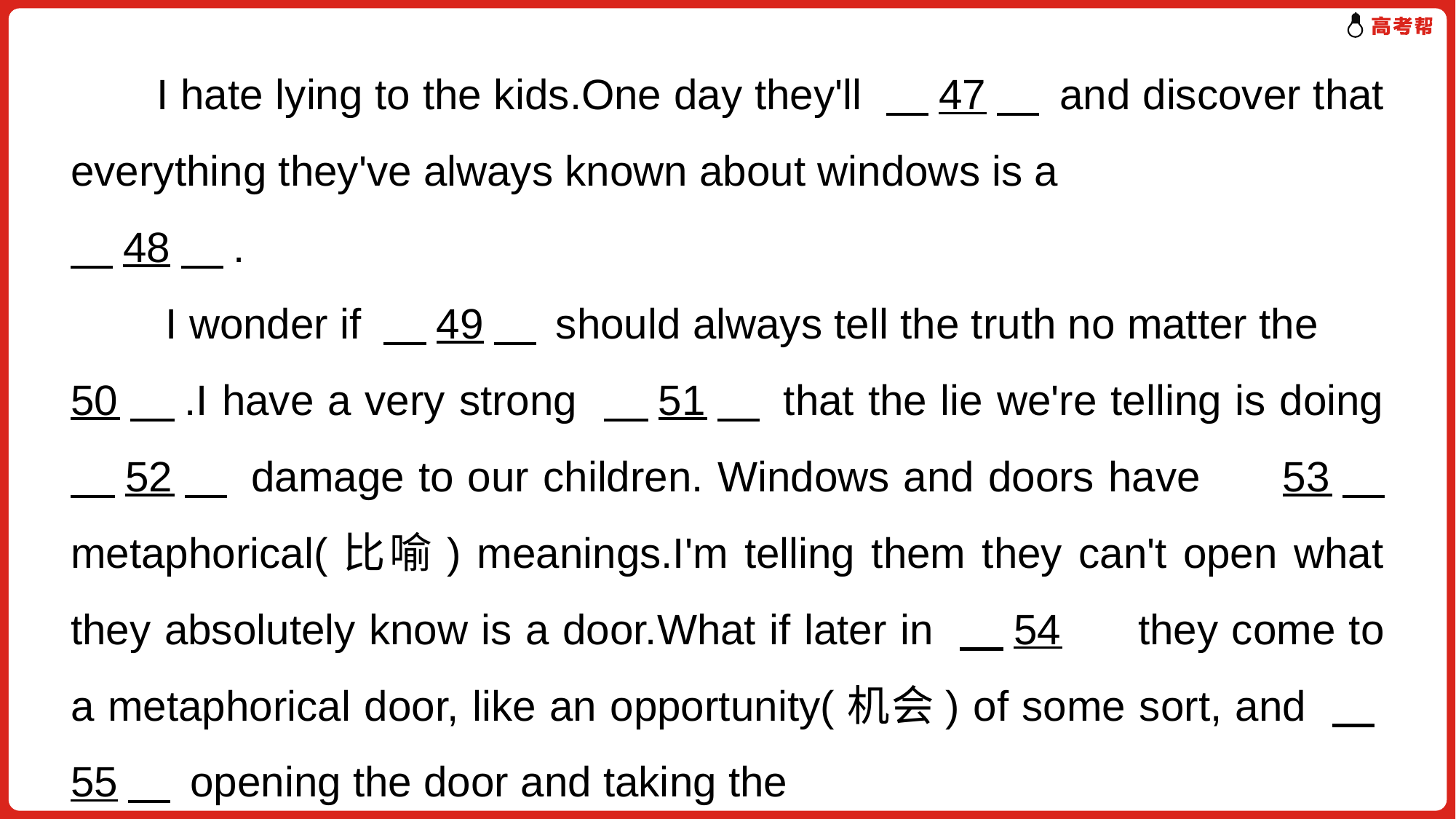

I hate lying to the kids.One day they'll 　47　 and discover that everything they've always known about windows is a
　48　.
　　I wonder if 　49　 should always tell the truth no matter the 　50　.I have a very strong 　51　 that the lie we're telling is doing 　52　 damage to our children. Windows and doors have 　53　 metaphorical(比喻) meanings.I'm telling them they can't open what they absolutely know is a door.What if later in 　54　 they come to a metaphorical door, like an opportunity(机会) of some sort, and 　55　 opening the door and taking the